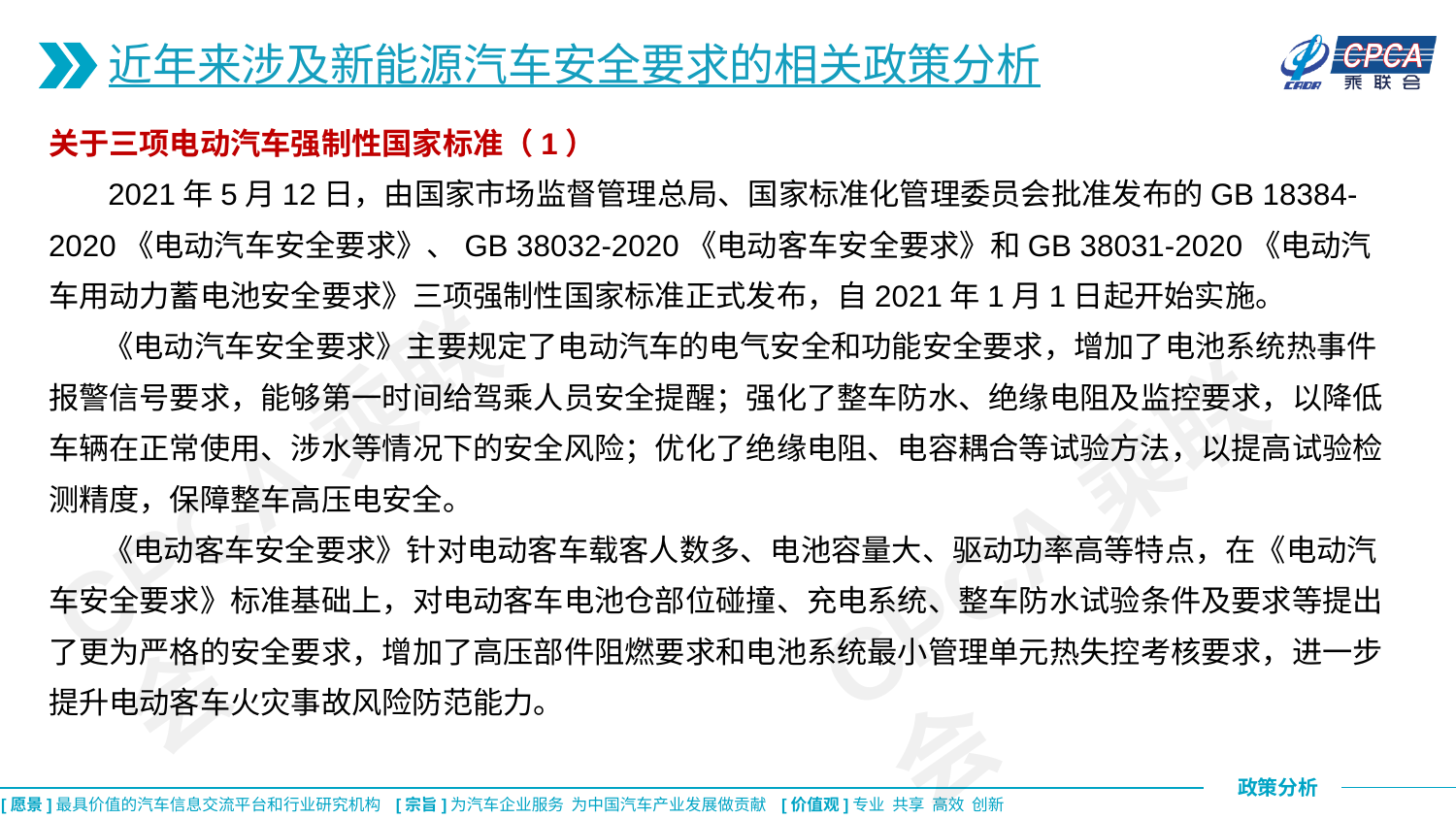

近年来涉及新能源汽车安全要求的相关政策分析
关于三项电动汽车强制性国家标准（1）
       2021年5月12日，由国家市场监督管理总局、国家标准化管理委员会批准发布的GB 18384-2020《电动汽车安全要求》、GB 38032-2020《电动客车安全要求》和GB 38031-2020《电动汽车用动力蓄电池安全要求》三项强制性国家标准正式发布，自2021年1月1日起开始实施。
       《电动汽车安全要求》主要规定了电动汽车的电气安全和功能安全要求，增加了电池系统热事件报警信号要求，能够第一时间给驾乘人员安全提醒；强化了整车防水、绝缘电阻及监控要求，以降低车辆在正常使用、涉水等情况下的安全风险；优化了绝缘电阻、电容耦合等试验方法，以提高试验检测精度，保障整车高压电安全。
       《电动客车安全要求》针对电动客车载客人数多、电池容量大、驱动功率高等特点，在《电动汽车安全要求》标准基础上，对电动客车电池仓部位碰撞、充电系统、整车防水试验条件及要求等提出了更为严格的安全要求，增加了高压部件阻燃要求和电池系统最小管理单元热失控考核要求，进一步提升电动客车火灾事故风险防范能力。
CPCA乘联会
CPCA乘联会